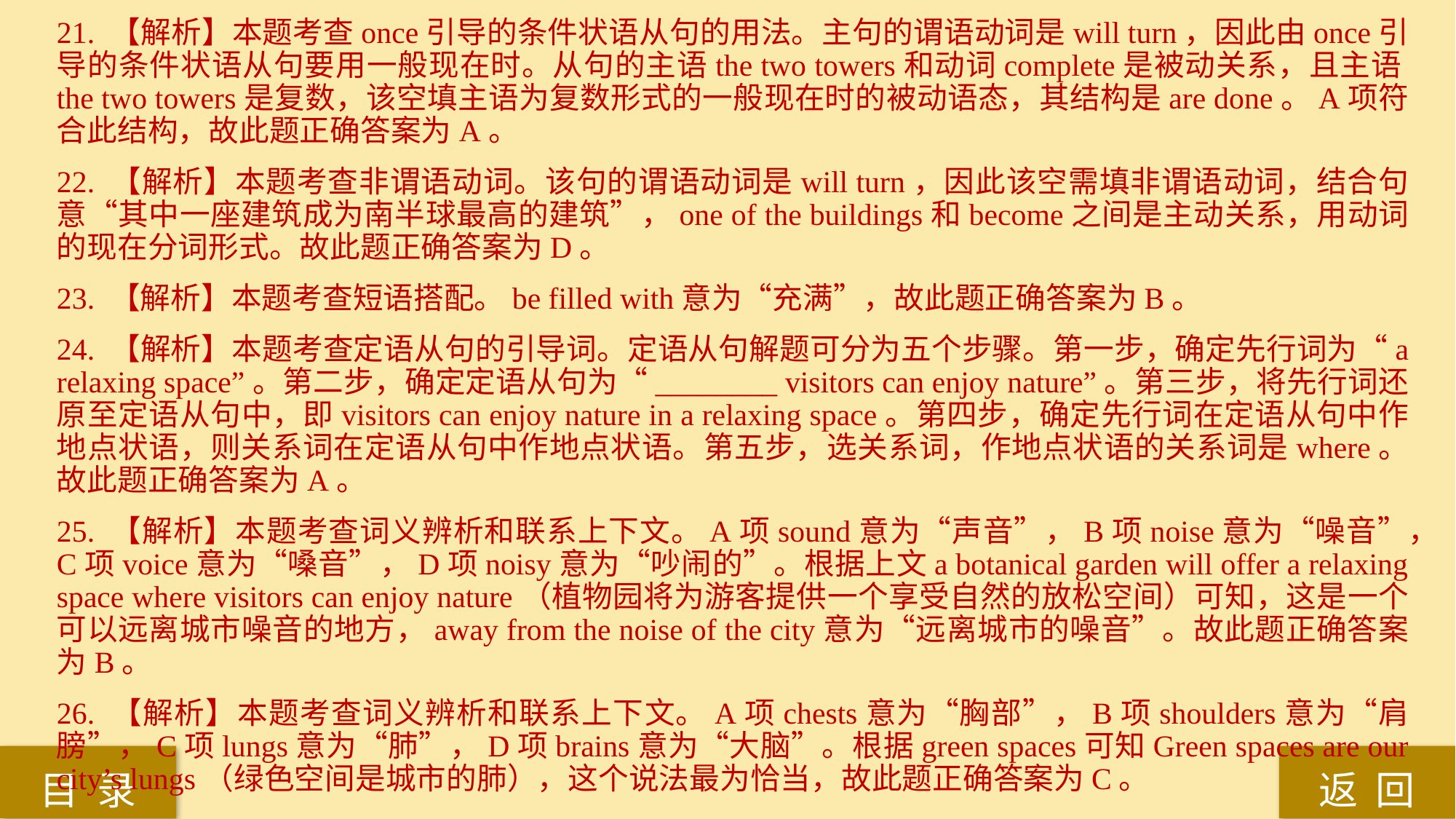

21. 【解析】本题考查once引导的条件状语从句的用法。主句的谓语动词是will turn，因此由once引导的条件状语从句要用一般现在时。从句的主语the two towers和动词complete是被动关系，且主语the two towers是复数，该空填主语为复数形式的一般现在时的被动语态，其结构是are done。A项符合此结构，故此题正确答案为A。
22. 【解析】本题考查非谓语动词。该句的谓语动词是will turn，因此该空需填非谓语动词，结合句意“其中一座建筑成为南半球最高的建筑”，one of the buildings和become之间是主动关系，用动词的现在分词形式。故此题正确答案为D。
23. 【解析】本题考查短语搭配。be filled with意为“充满”，故此题正确答案为B。
24. 【解析】本题考查定语从句的引导词。定语从句解题可分为五个步骤。第一步，确定先行词为“a relaxing space”。第二步，确定定语从句为“________ visitors can enjoy nature”。第三步，将先行词还原至定语从句中，即visitors can enjoy nature in a relaxing space。第四步，确定先行词在定语从句中作地点状语，则关系词在定语从句中作地点状语。第五步，选关系词，作地点状语的关系词是where。故此题正确答案为A。
25. 【解析】本题考查词义辨析和联系上下文。A项sound意为“声音”，B项noise意为“噪音”，C项voice意为“嗓音”，D项noisy意为“吵闹的”。根据上文a botanical garden will offer a relaxing space where visitors can enjoy nature（植物园将为游客提供一个享受自然的放松空间）可知，这是一个可以远离城市噪音的地方，away from the noise of the city意为“远离城市的噪音”。故此题正确答案为B。
26. 【解析】本题考查词义辨析和联系上下文。A项chests意为“胸部”，B项shoulders意为“肩膀”，C项lungs意为“肺”，D项brains意为“大脑”。根据green spaces可知Green spaces are our city’s lungs（绿色空间是城市的肺），这个说法最为恰当，故此题正确答案为C。
返  回